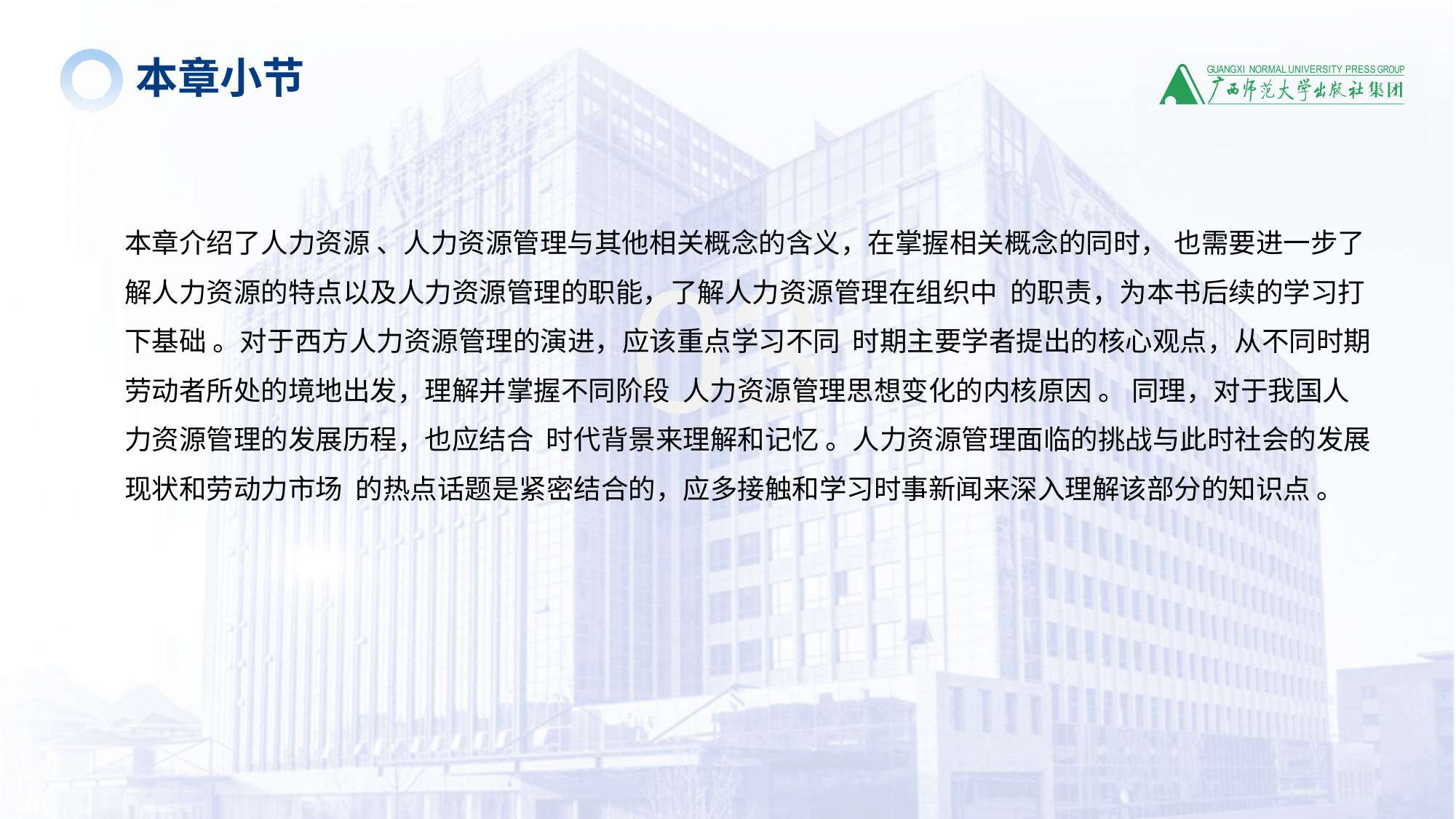

本章小节

03
本章介绍了人力资源 、人力资源管理与其他相关概念的含义，在掌握相关概念的同时， 也需要进一步了解人力资源的特点以及人力资源管理的职能，了解人力资源管理在组织中  的职责，为本书后续的学习打下基础 。对于西方人力资源管理的演进，应该重点学习不同  时期主要学者提出的核心观点，从不同时期劳动者所处的境地出发，理解并掌握不同阶段  人力资源管理思想变化的内核原因 。 同理，对于我国人力资源管理的发展历程，也应结合  时代背景来理解和记忆 。人力资源管理面临的挑战与此时社会的发展现状和劳动力市场  的热点话题是紧密结合的，应多接触和学习时事新闻来深入理解该部分的知识点 。